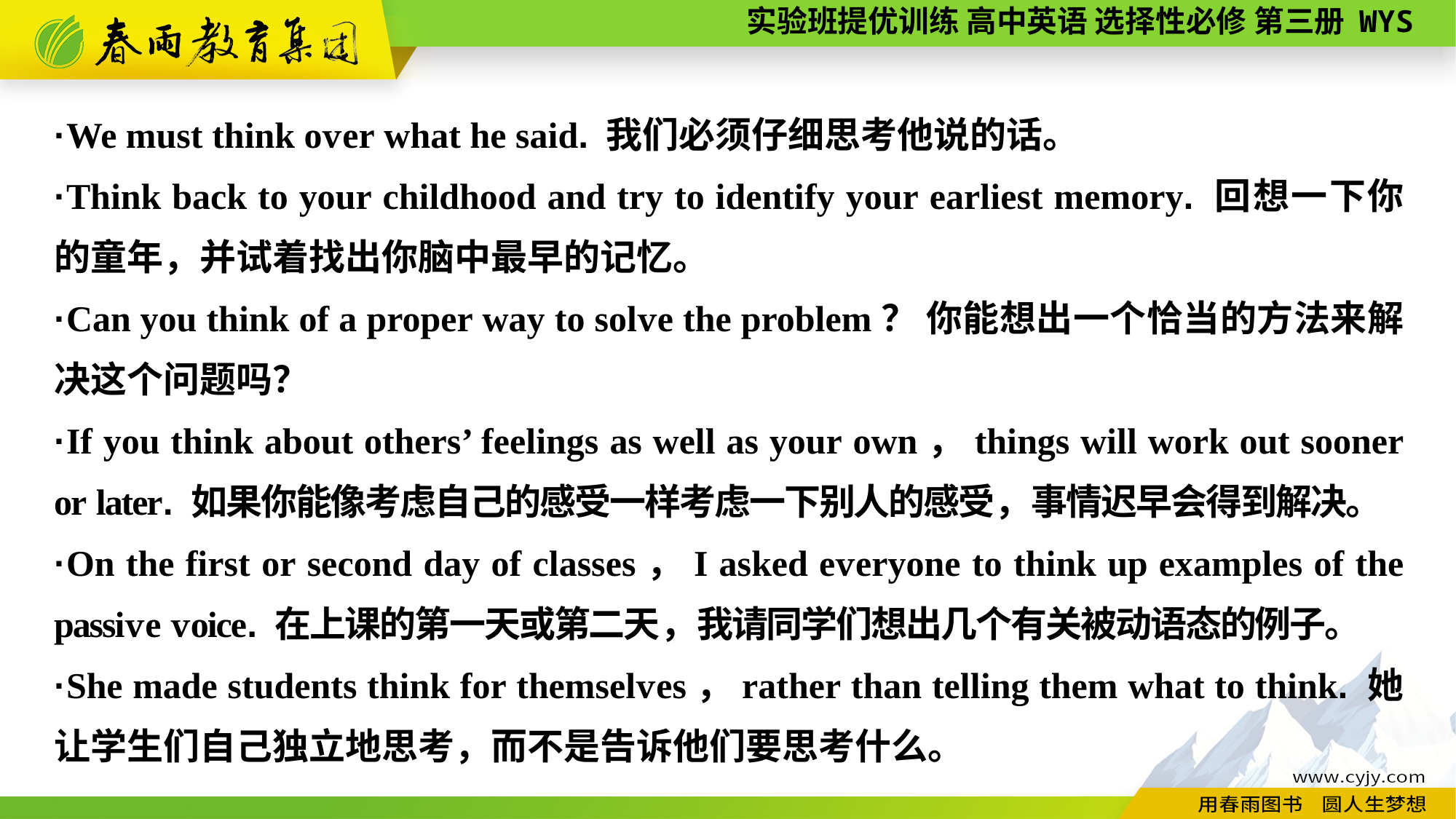

·We must think over what he said. 我们必须仔细思考他说的话。
·Think back to your childhood and try to identify your earliest memory. 回想一下你的童年，并试着找出你脑中最早的记忆。
·Can you think of a proper way to solve the problem？ 你能想出一个恰当的方法来解决这个问题吗？
·If you think about others’ feelings as well as your own，things will work out sooner or later. 如果你能像考虑自己的感受一样考虑一下别人的感受，事情迟早会得到解决。
·On the first or second day of classes，I asked everyone to think up examples of the passive voice. 在上课的第一天或第二天，我请同学们想出几个有关被动语态的例子。
·She made students think for themselves，rather than telling them what to think. 她让学生们自己独立地思考，而不是告诉他们要思考什么。